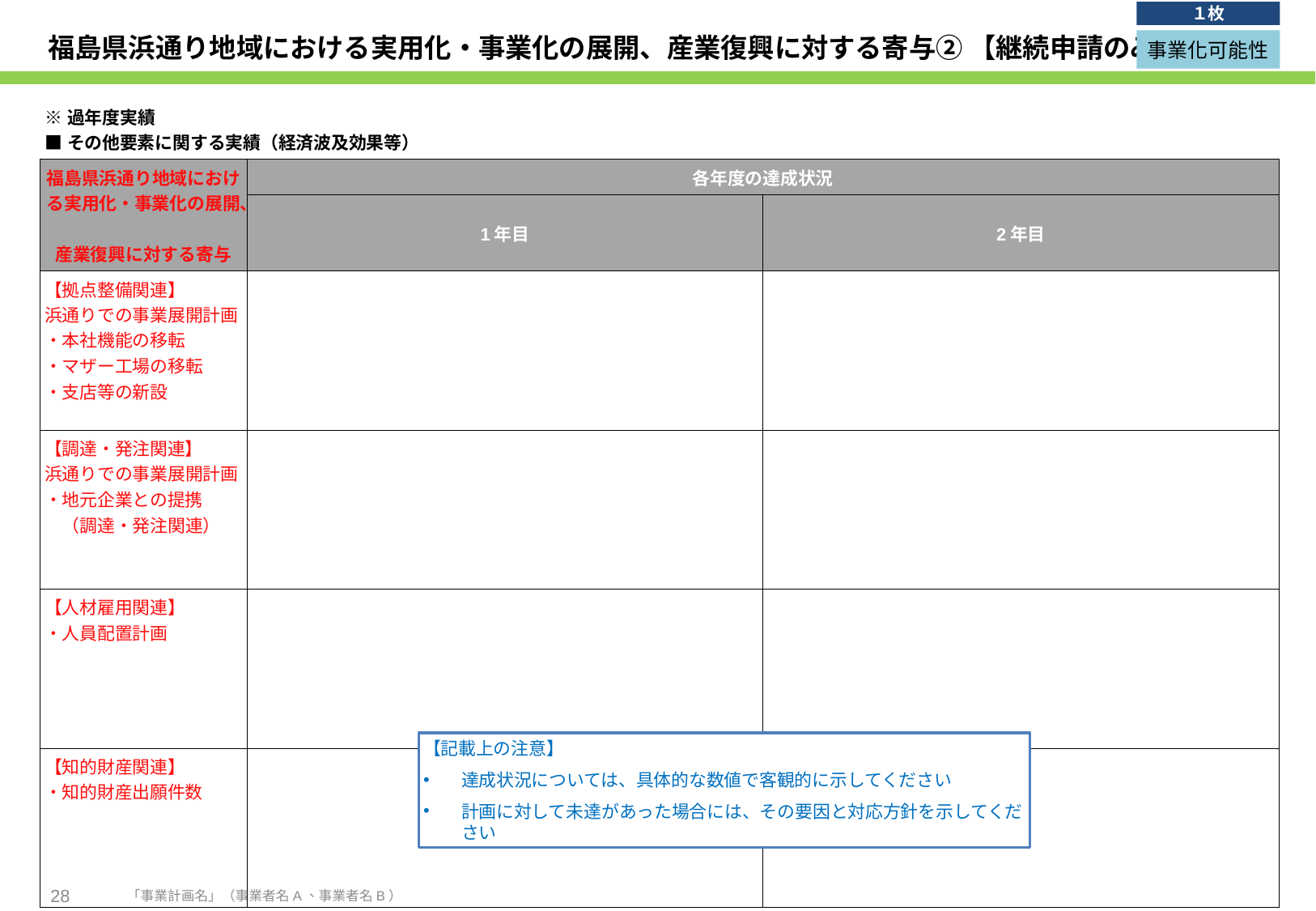

１枚
# 福島県浜通り地域における実用化・事業化の展開、産業復興に対する寄与② 【継続申請のみ記載】
事業化可能性
| ※過年度実績 ■その他要素に関する実績（経済波及効果等） |  |  |
| --- | --- | --- |
| 福島県浜通り地域における実用化・事業化の展開、 産業復興に対する寄与 | 各年度の達成状況 |  |
|  | 1年目 | 2年目 |
| 【拠点整備関連】 浜通りでの事業展開計画 ・本社機能の移転 ・マザー工場の移転 ・支店等の新設 |  |  |
| 【調達・発注関連】 浜通りでの事業展開計画 ・地元企業との提携 　（調達・発注関連） |  |  |
| 【人材雇用関連】 ・人員配置計画 |  |  |
| 【知的財産関連】 ・知的財産出願件数 |  |  |
【記載上の注意】
達成状況については、具体的な数値で客観的に示してください
計画に対して未達があった場合には、その要因と対応方針を示してください
28
「事業計画名」（事業者名A、事業者名B）